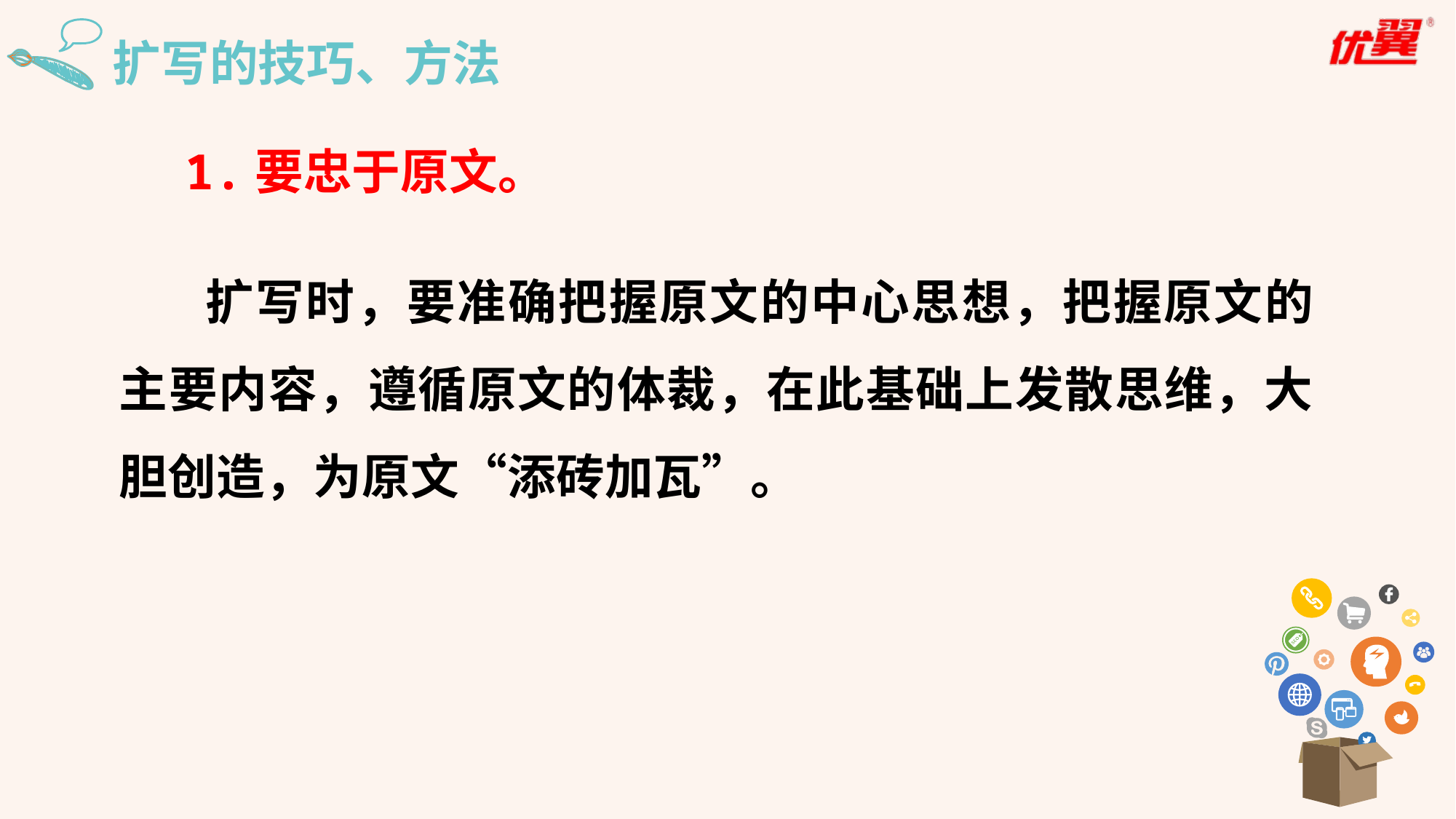

扩写的技巧、方法

1.要忠于原文。
扩写时，要准确把握原文的中心思想，把握原文的主要内容，遵循原文的体裁，在此基础上发散思维，大胆创造，为原文“添砖加瓦”。